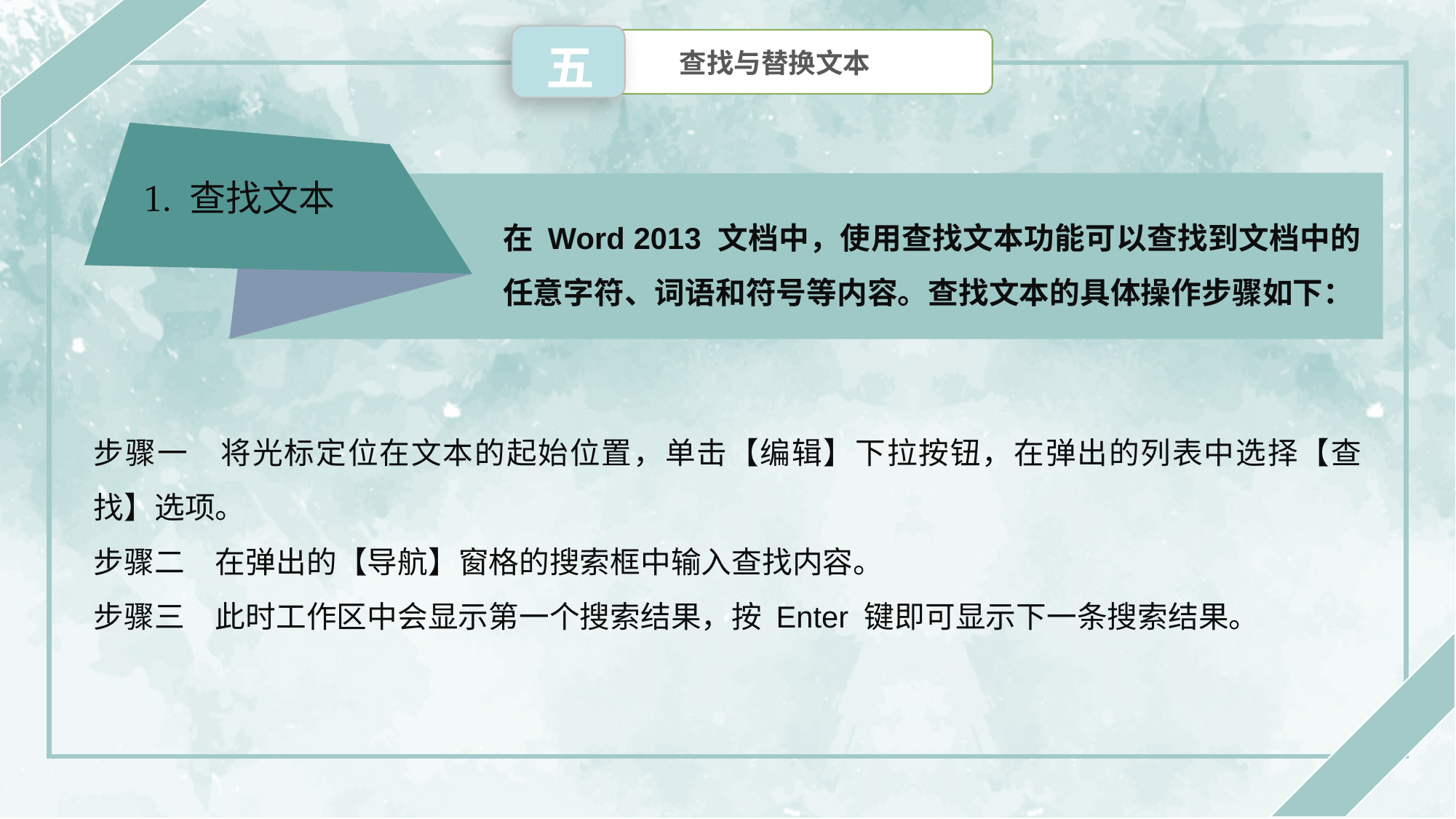

五
     查找与替换文本

1. 查找文本
在 Word 2013 文档中，使用查找文本功能可以查找到文档中的任意字符、词语和符号等内容。查找文本的具体操作步骤如下：
步骤一　将光标定位在文本的起始位置，单击【编辑】下拉按钮，在弹出的列表中选择【查找】选项。
步骤二　在弹出的【导航】窗格的搜索框中输入查找内容。
步骤三　此时工作区中会显示第一个搜索结果，按 Enter 键即可显示下一条搜索结果。